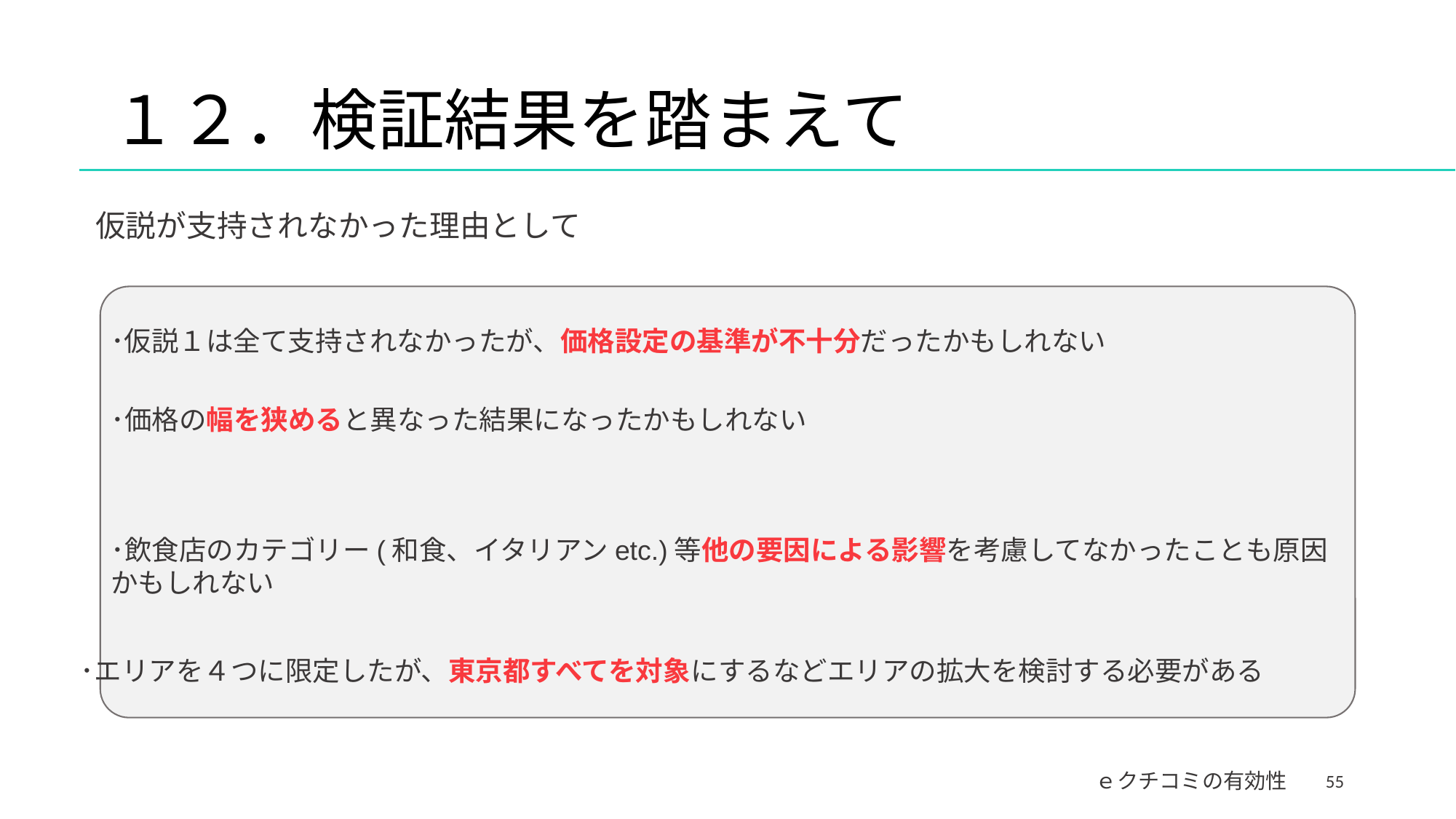

# １２．検証結果を踏まえて
仮説が支持されなかった理由として

･仮説１は全て支持されなかったが、価格設定の基準が不十分だったかもしれない
･価格の幅を狭めると異なった結果になったかもしれない

･飲食店のカテゴリー(和食、イタリアンetc.)等他の要因による影響を考慮してなかったことも原因かもしれない
･エリアを４つに限定したが、東京都すべてを対象にするなどエリアの拡大を検討する必要がある
55
ｅクチコミの有効性